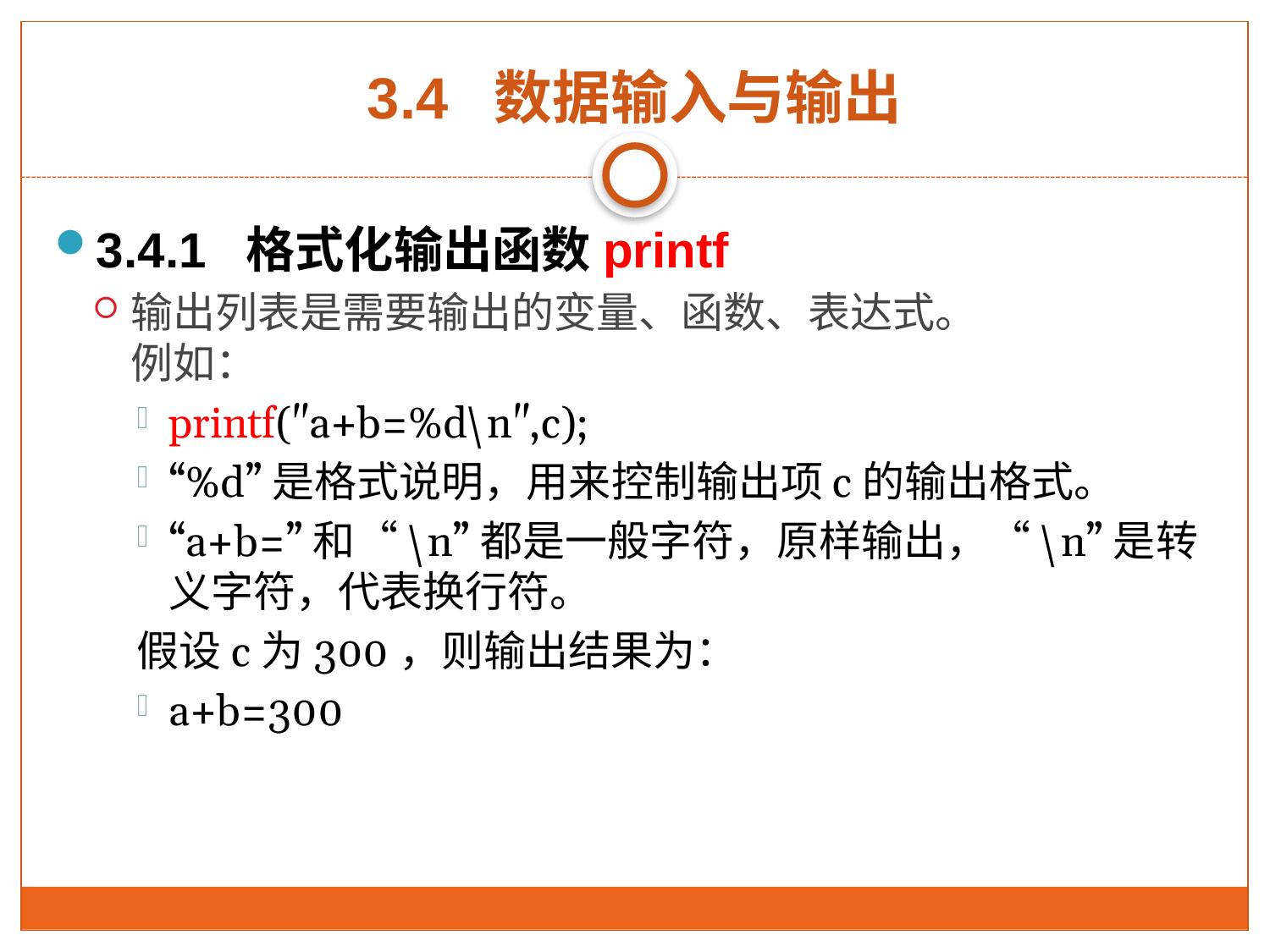

# 3.4  数据输入与输出
3.4.1  格式化输出函数printf
输出列表是需要输出的变量、函数、表达式。
例如：
printf("a+b=%d\n",c);
“%d”是格式说明，用来控制输出项c的输出格式。
“a+b=”和“\n”都是一般字符，原样输出，“\n”是转义字符，代表换行符。
假设c为300，则输出结果为：
a+b=300